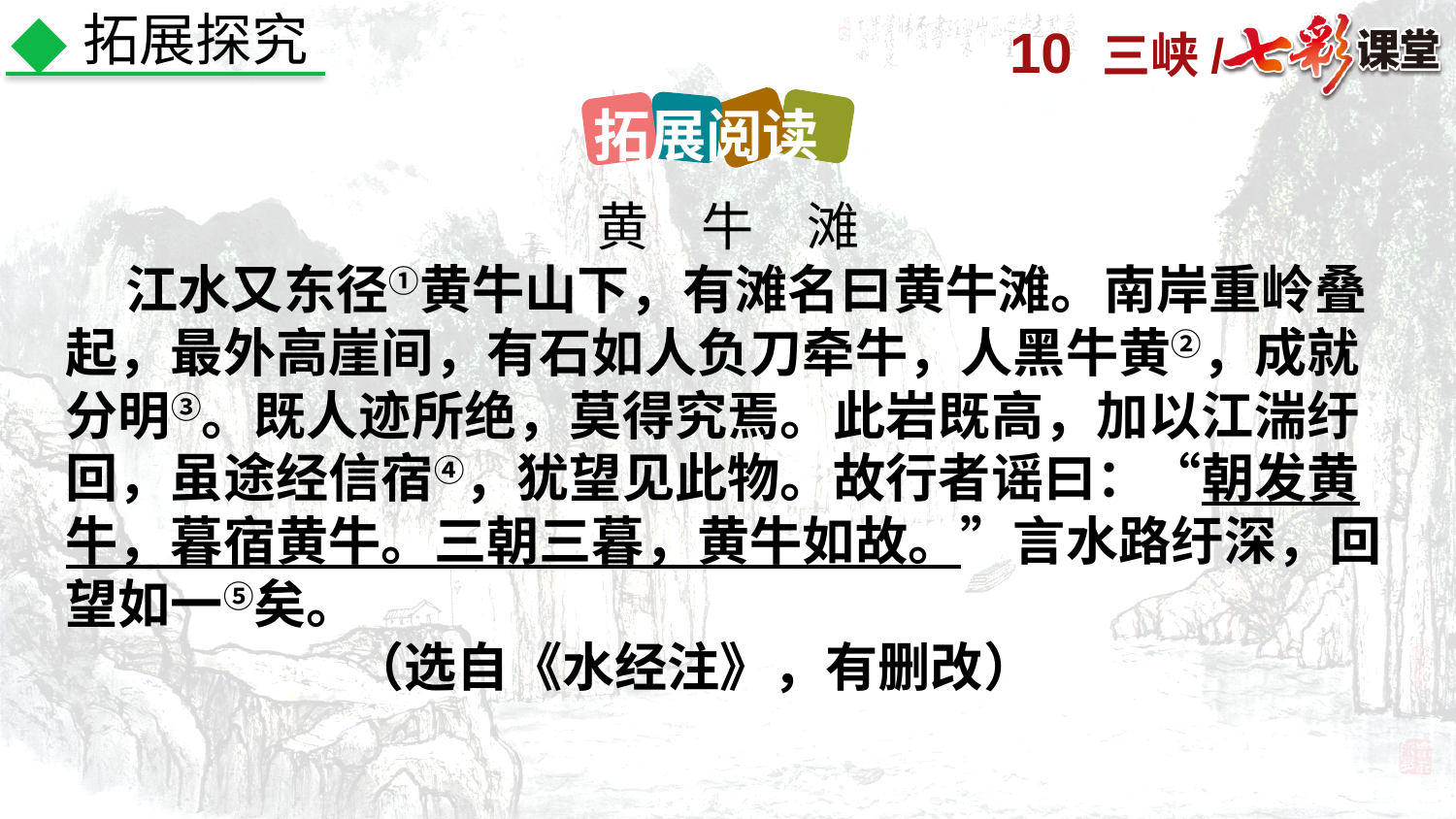

拓展探究

拓展阅读

黄　牛　滩
    江水又东径①黄牛山下，有滩名曰黄牛滩。南岸重岭叠起，最外高崖间，有石如人负刀牵牛，人黑牛黄②，成就分明③。既人迹所绝，莫得究焉。此岩既高，加以江湍纡回，虽途经信宿④，犹望见此物。故行者谣曰：“朝发黄牛，暮宿黄牛。三朝三暮，黄牛如故。”言水路纡深，回望如一⑤矣。
                       （选自《水经注》，有删改）